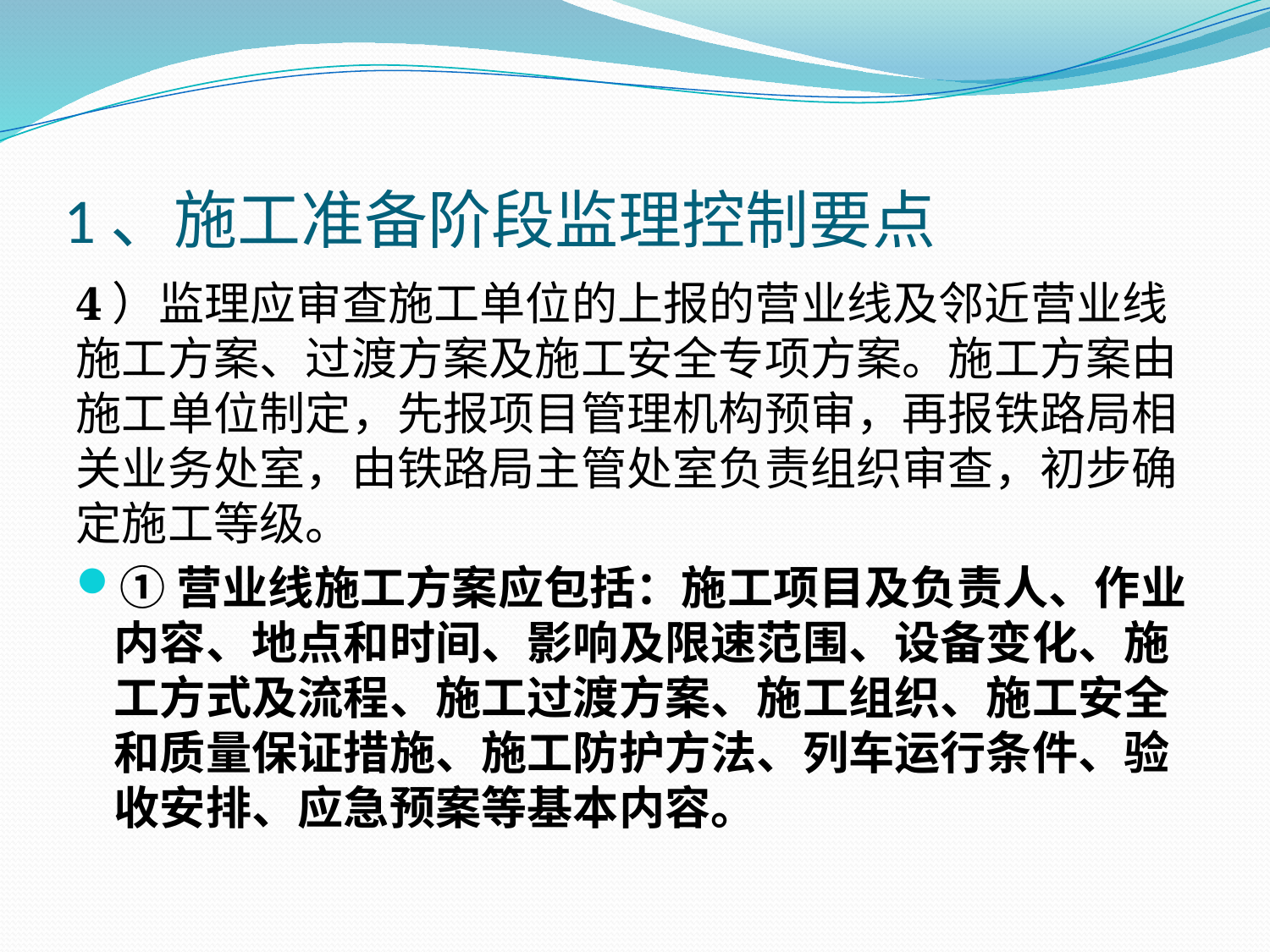

# 1、施工准备阶段监理控制要点
4）监理应审查施工单位的上报的营业线及邻近营业线施工方案、过渡方案及施工安全专项方案。施工方案由施工单位制定，先报项目管理机构预审，再报铁路局相关业务处室，由铁路局主管处室负责组织审查，初步确定施工等级。
①营业线施工方案应包括：施工项目及负责人、作业内容、地点和时间、影响及限速范围、设备变化、施工方式及流程、施工过渡方案、施工组织、施工安全和质量保证措施、施工防护方法、列车运行条件、验收安排、应急预案等基本内容。